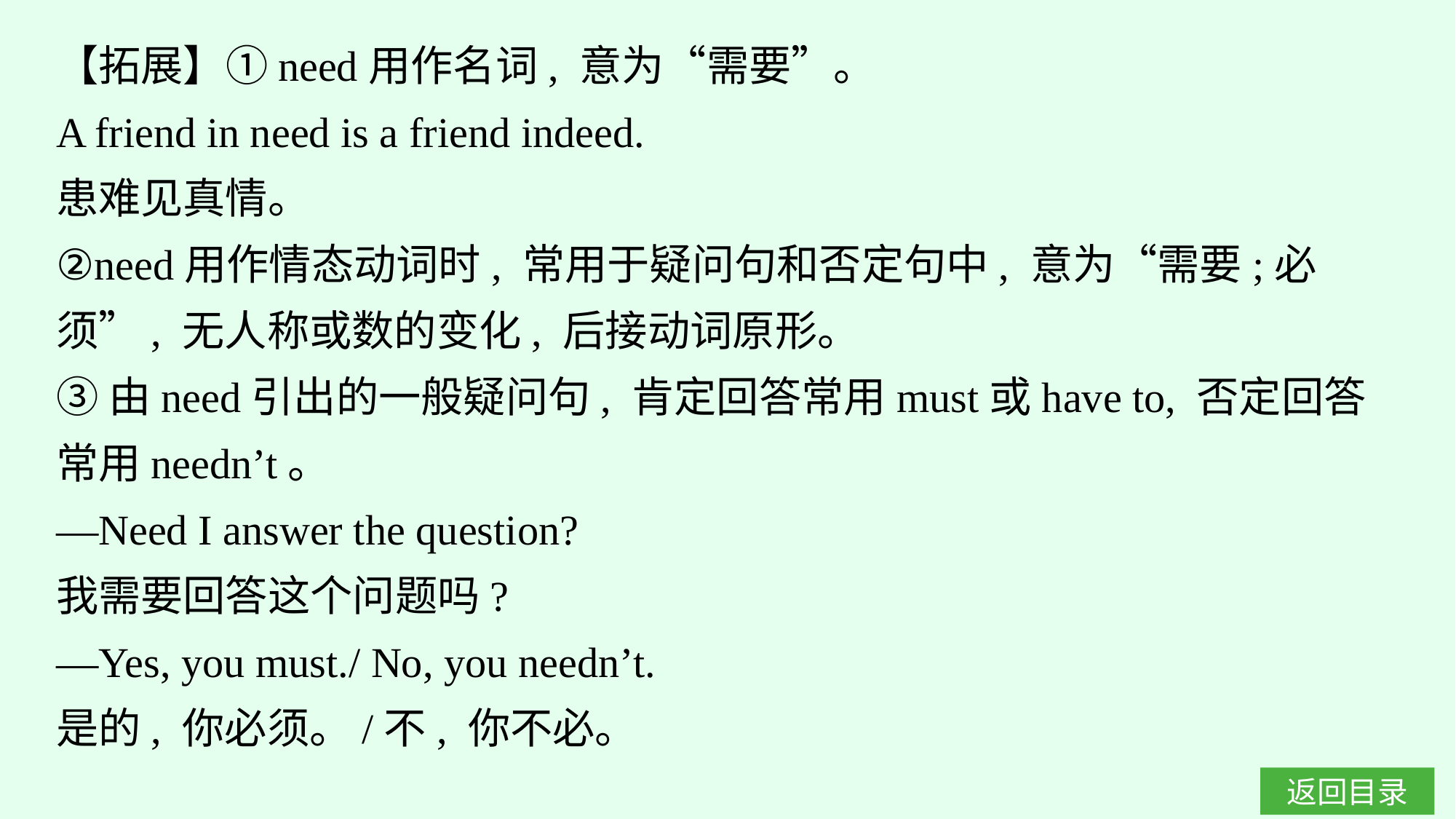

【拓展】①need用作名词, 意为“需要”。
A friend in need is a friend indeed.
患难见真情。
②need用作情态动词时, 常用于疑问句和否定句中, 意为“需要;必须”, 无人称或数的变化, 后接动词原形。
③由need引出的一般疑问句, 肯定回答常用must或have to, 否定回答常用needn’t。
—Need I answer the question?
我需要回答这个问题吗?
—Yes, you must./ No, you needn’t.
是的, 你必须。/不, 你不必。